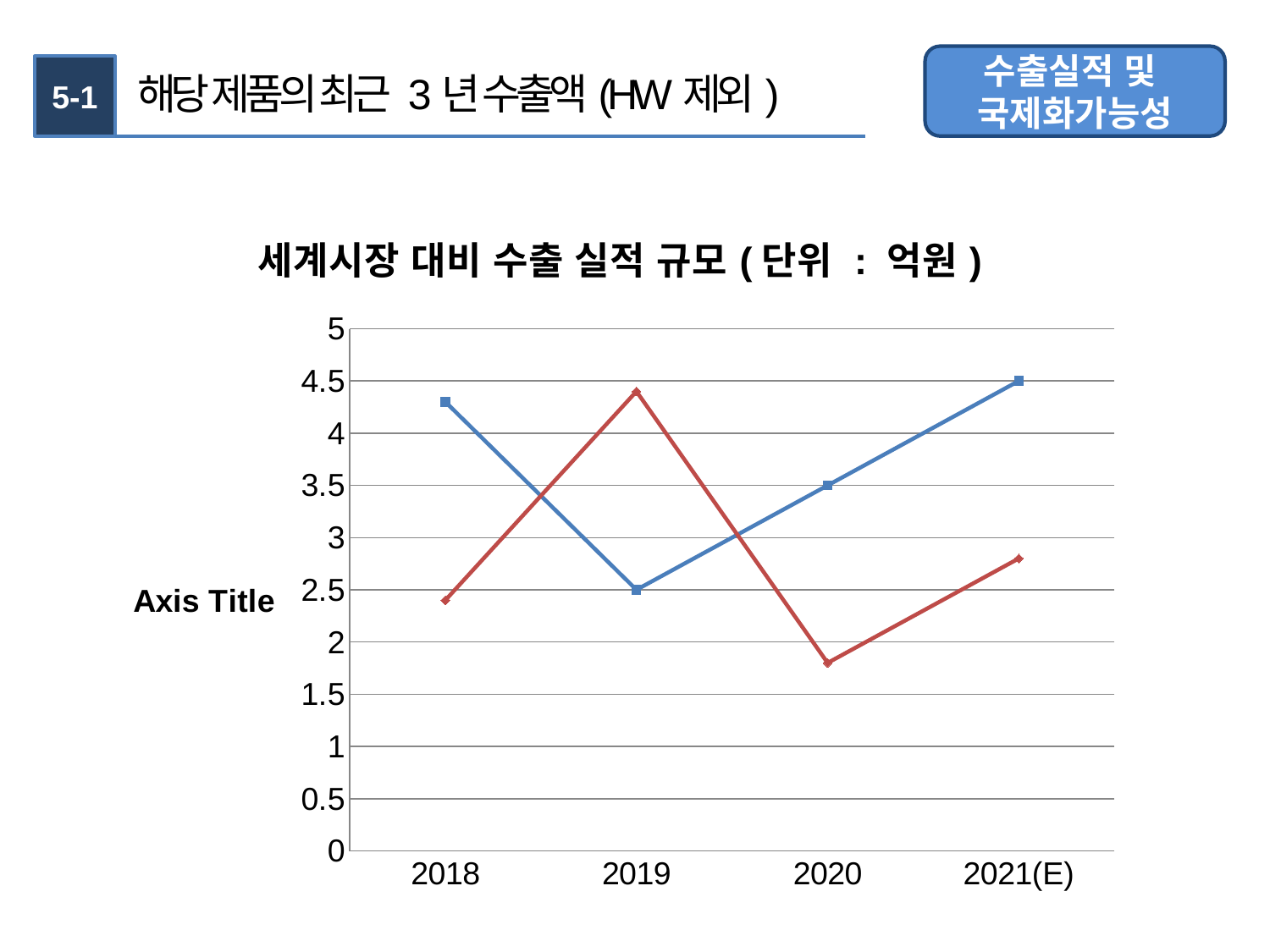

수출실적 및
국제화가능성
5-1
해당 제품의 최근 3년 수출액(HW제외)

### Chart: 세계시장 대비 수출 실적 규모(단위 : 억원)

| Category | 수출실적 | 세계시장 |
|---|---|---|
| 2018 | 4.3 | 2.4 |
| 2019 | 2.5 | 4.4 |
| 2020 | 3.5 | 1.8 |
| 2021(E) | 4.5 | 2.8 |